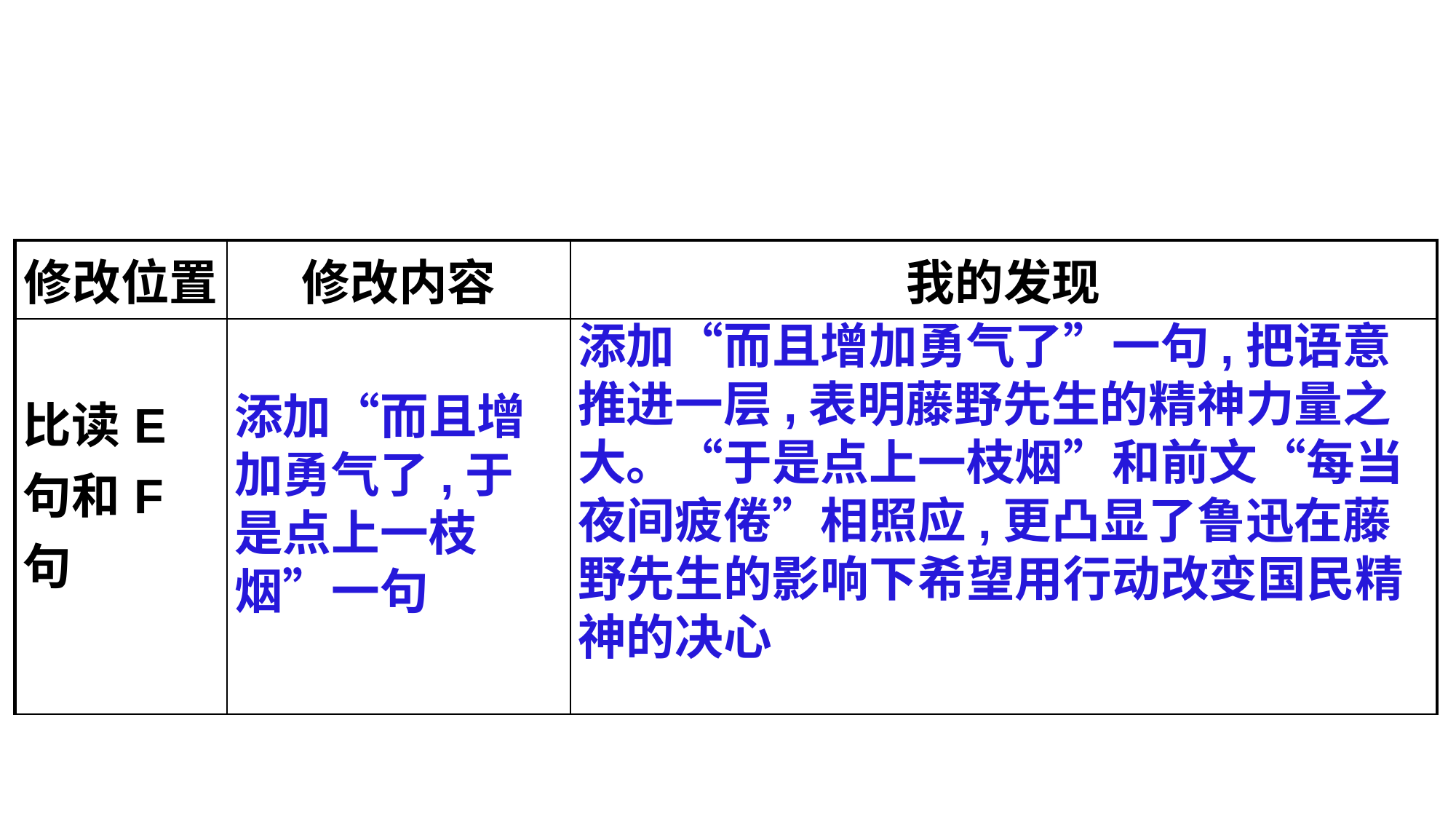

| 修改位置 | 修改内容 | 我的发现 |
| --- | --- | --- |
| 比读E句和F句 |  |  |
添加“而且增加勇气了”一句,把语意推进一层,表明藤野先生的精神力量之大。“于是点上一枝烟”和前文“每当夜间疲倦”相照应,更凸显了鲁迅在藤野先生的影响下希望用行动改变国民精神的决心
添加“而且增加勇气了,于是点上一枝烟”一句